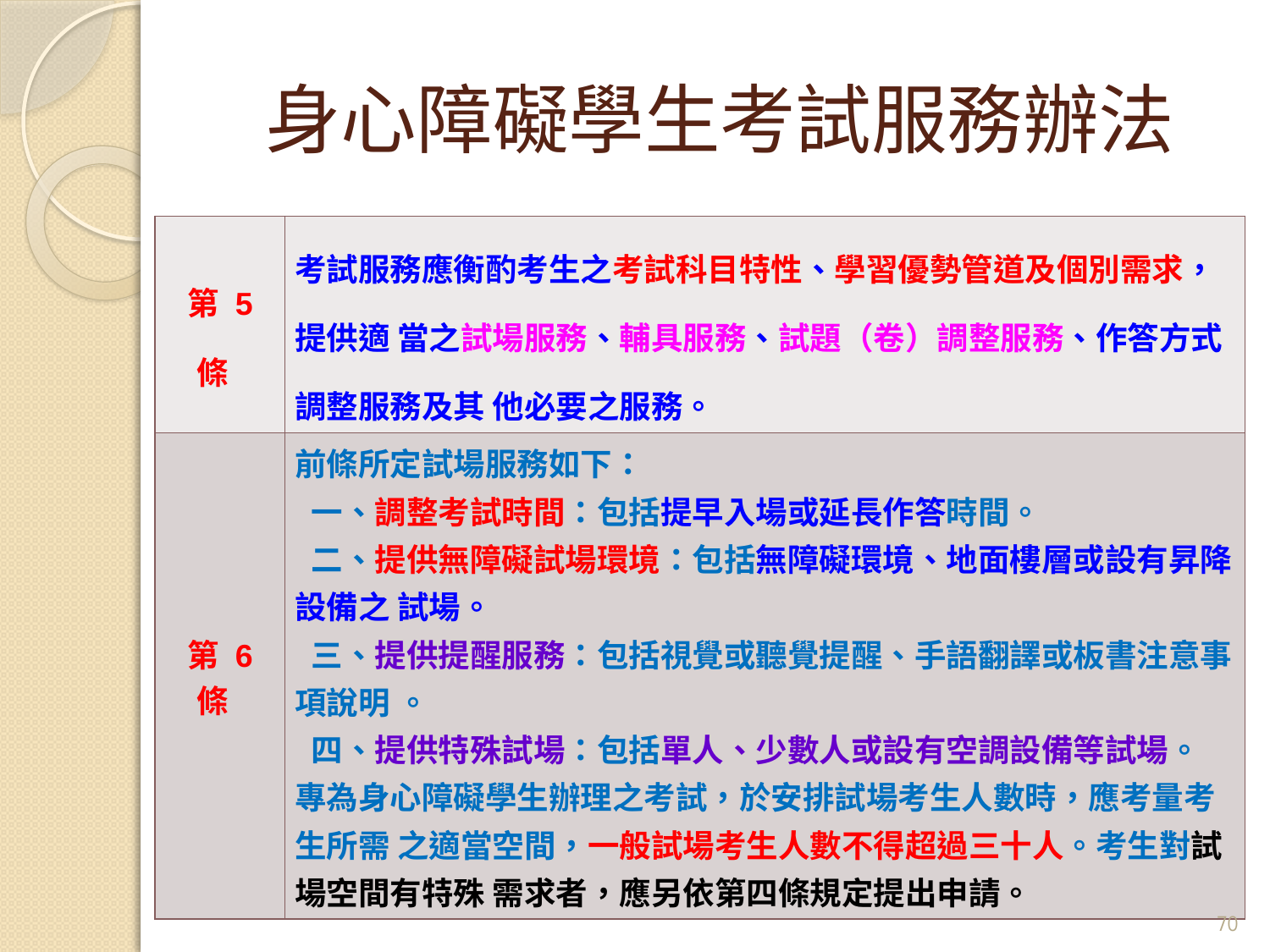

# 身心障礙學生考試服務辦法
| 第 5 條 | 考試服務應衡酌考生之考試科目特性、學習優勢管道及個別需求，提供適 當之試場服務、輔具服務、試題（卷）調整服務、作答方式調整服務及其 他必要之服務。 |
| --- | --- |
| 第 6 條 | 前條所定試場服務如下： 一、調整考試時間：包括提早入場或延長作答時間。 二、提供無障礙試場環境：包括無障礙環境、地面樓層或設有昇降設備之 試場。 三、提供提醒服務：包括視覺或聽覺提醒、手語翻譯或板書注意事項說明 。 四、提供特殊試場：包括單人、少數人或設有空調設備等試場。 專為身心障礙學生辦理之考試，於安排試場考生人數時，應考量考生所需 之適當空間，一般試場考生人數不得超過三十人。考生對試場空間有特殊 需求者，應另依第四條規定提出申請。 |
70